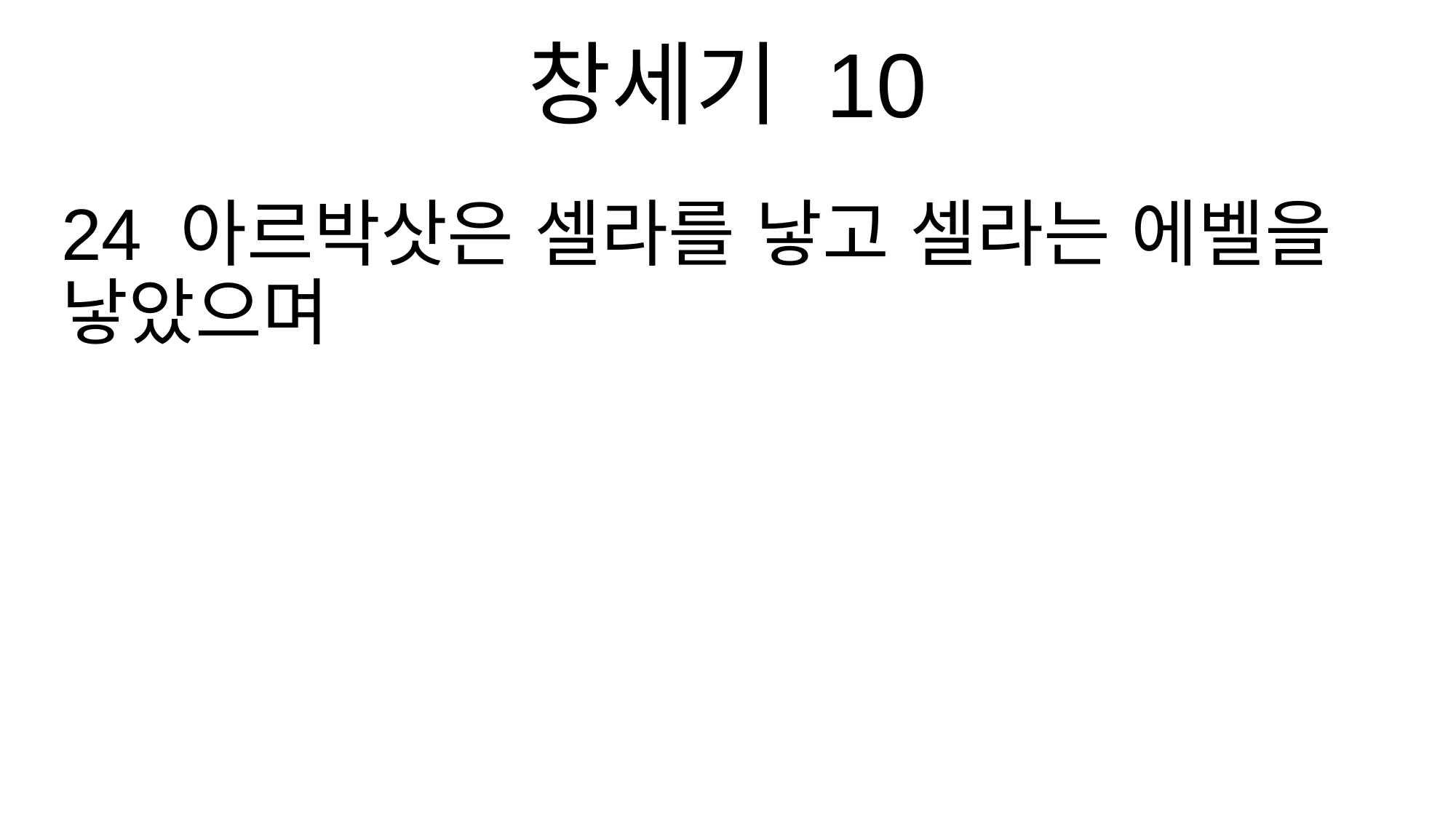

창세기 10
24 아르박삿은 셀라를 낳고 셀라는 에벨을 낳았으며